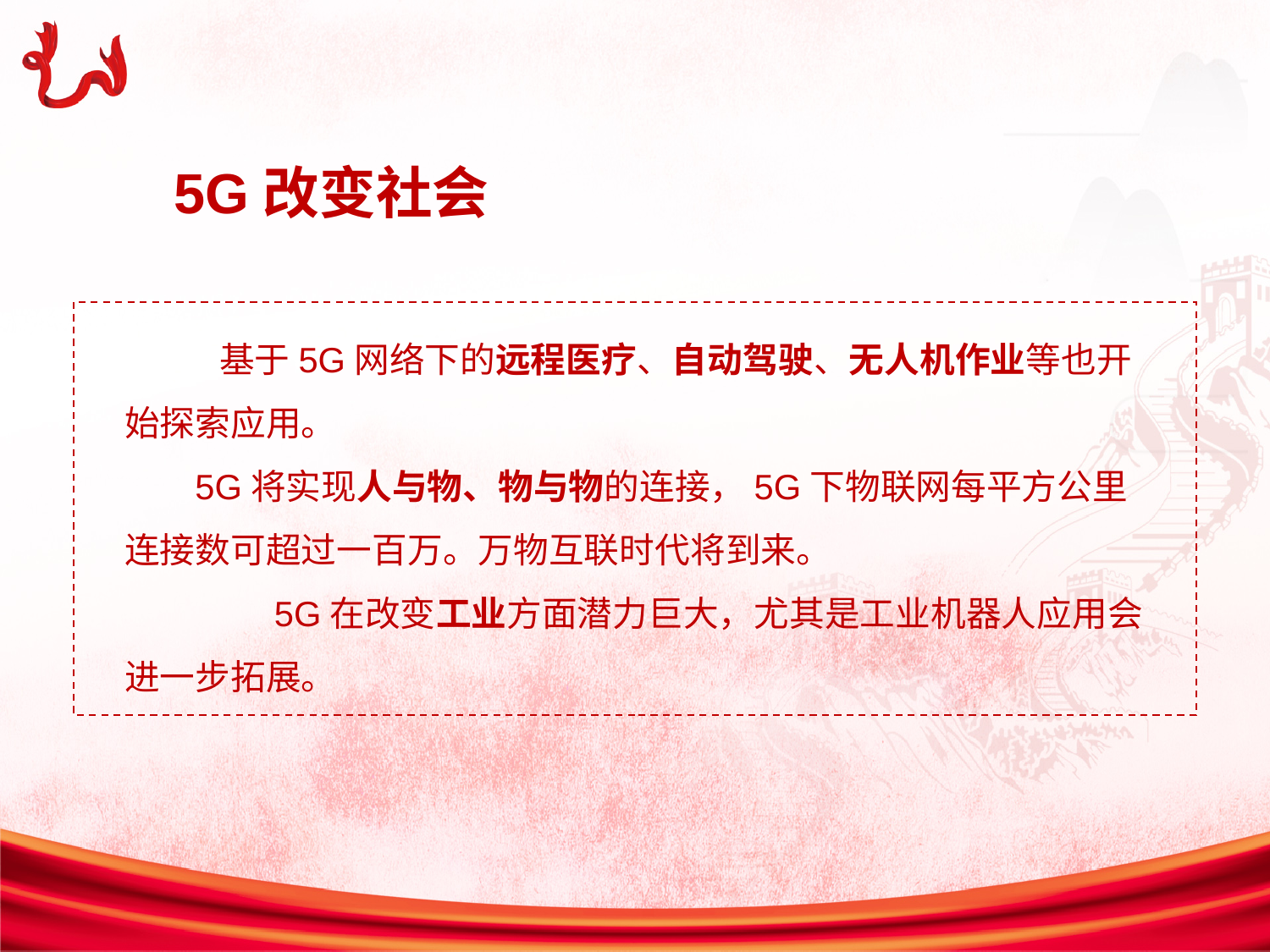

5G改变社会

   基于5G网络下的远程医疗、自动驾驶、无人机作业等也开始探索应用。
5G将实现人与物、物与物的连接，5G下物联网每平方公里连接数可超过一百万。万物互联时代将到来。
　　5G在改变工业方面潜力巨大，尤其是工业机器人应用会进一步拓展。